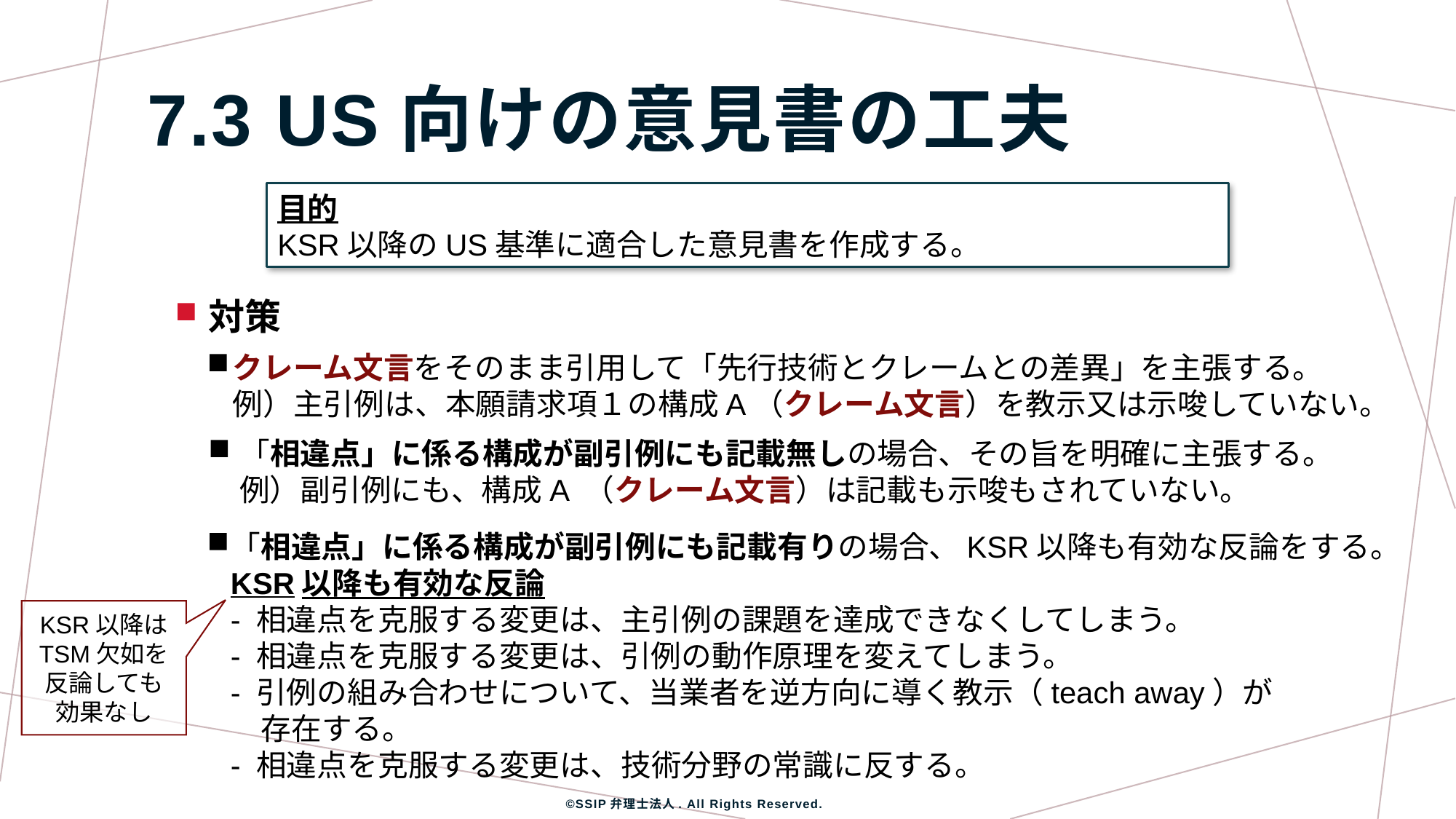

7.3 US向けの意見書の工夫
目的
KSR以降のUS基準に適合した意見書を作成する。
対策

クレーム文言をそのまま引用して「先行技術とクレームとの差異」を主張する。
例）主引例は、本願請求項１の構成A（クレーム文言）を教示又は示唆していない。

「相違点」に係る構成が副引例にも記載無しの場合、その旨を明確に主張する。
例）副引例にも、構成A （クレーム文言）は記載も示唆もされていない。

「相違点」に係る構成が副引例にも記載有りの場合、KSR以降も有効な反論をする。
KSR以降も有効な反論
- 相違点を克服する変更は、主引例の課題を達成できなくしてしまう。
- 相違点を克服する変更は、引例の動作原理を変えてしまう。
- 引例の組み合わせについて、当業者を逆方向に導く教示（teach away）が
　存在する。
- 相違点を克服する変更は、技術分野の常識に反する。

KSR以降は
TSM欠如を
反論しても
効果なし
©SSIP弁理士法人. All Rights Reserved.